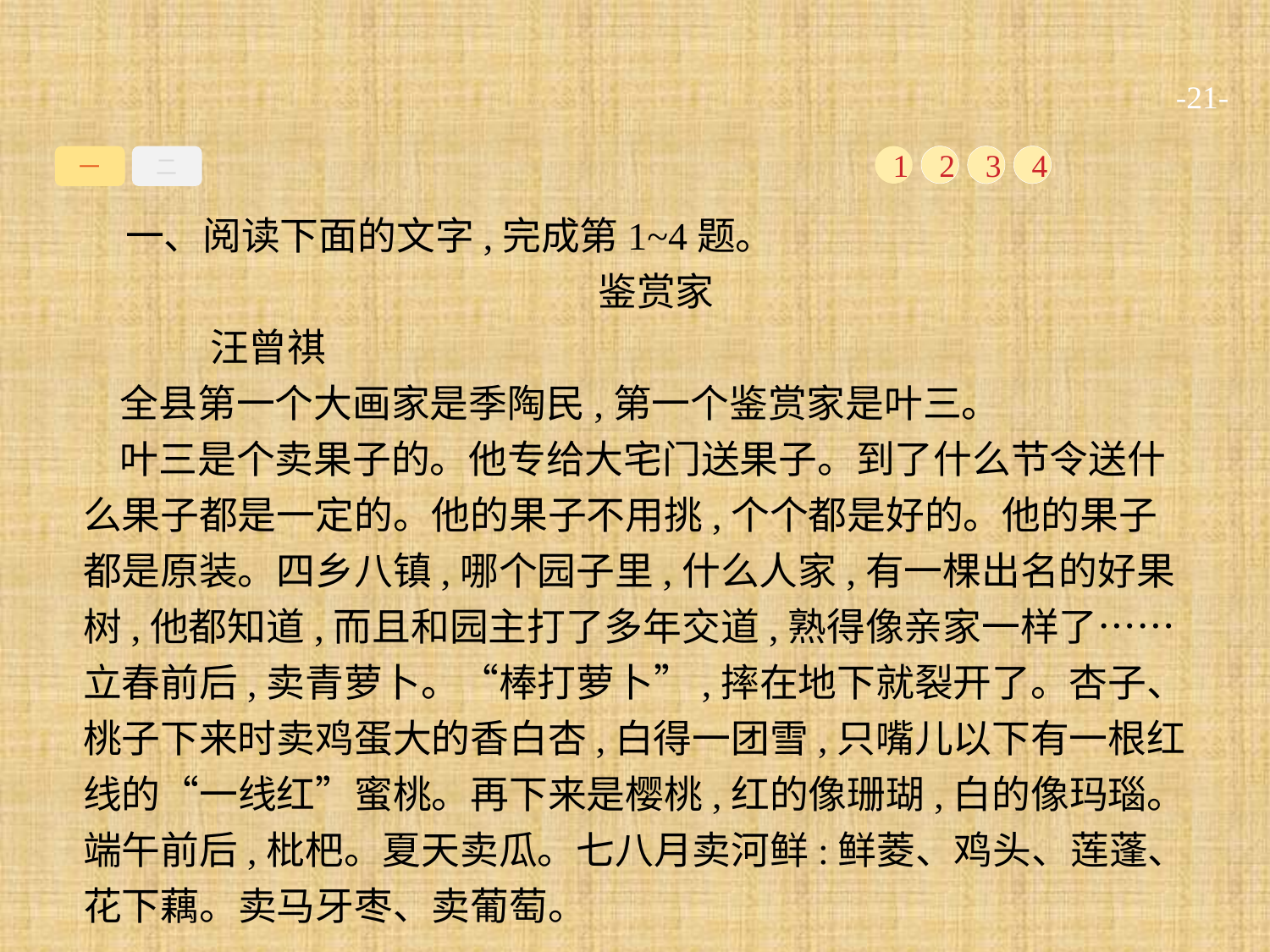

-21-
一
二
1
2
3
4
一、阅读下面的文字,完成第1~4题。
鉴赏家
	汪曾祺
全县第一个大画家是季陶民,第一个鉴赏家是叶三。
叶三是个卖果子的。他专给大宅门送果子。到了什么节令送什么果子都是一定的。他的果子不用挑,个个都是好的。他的果子都是原装。四乡八镇,哪个园子里,什么人家,有一棵出名的好果树,他都知道,而且和园主打了多年交道,熟得像亲家一样了……立春前后,卖青萝卜。“棒打萝卜”,摔在地下就裂开了。杏子、桃子下来时卖鸡蛋大的香白杏,白得一团雪,只嘴儿以下有一根红线的“一线红”蜜桃。再下来是樱桃,红的像珊瑚,白的像玛瑙。端午前后,枇杷。夏天卖瓜。七八月卖河鲜:鲜菱、鸡头、莲蓬、花下藕。卖马牙枣、卖葡萄。